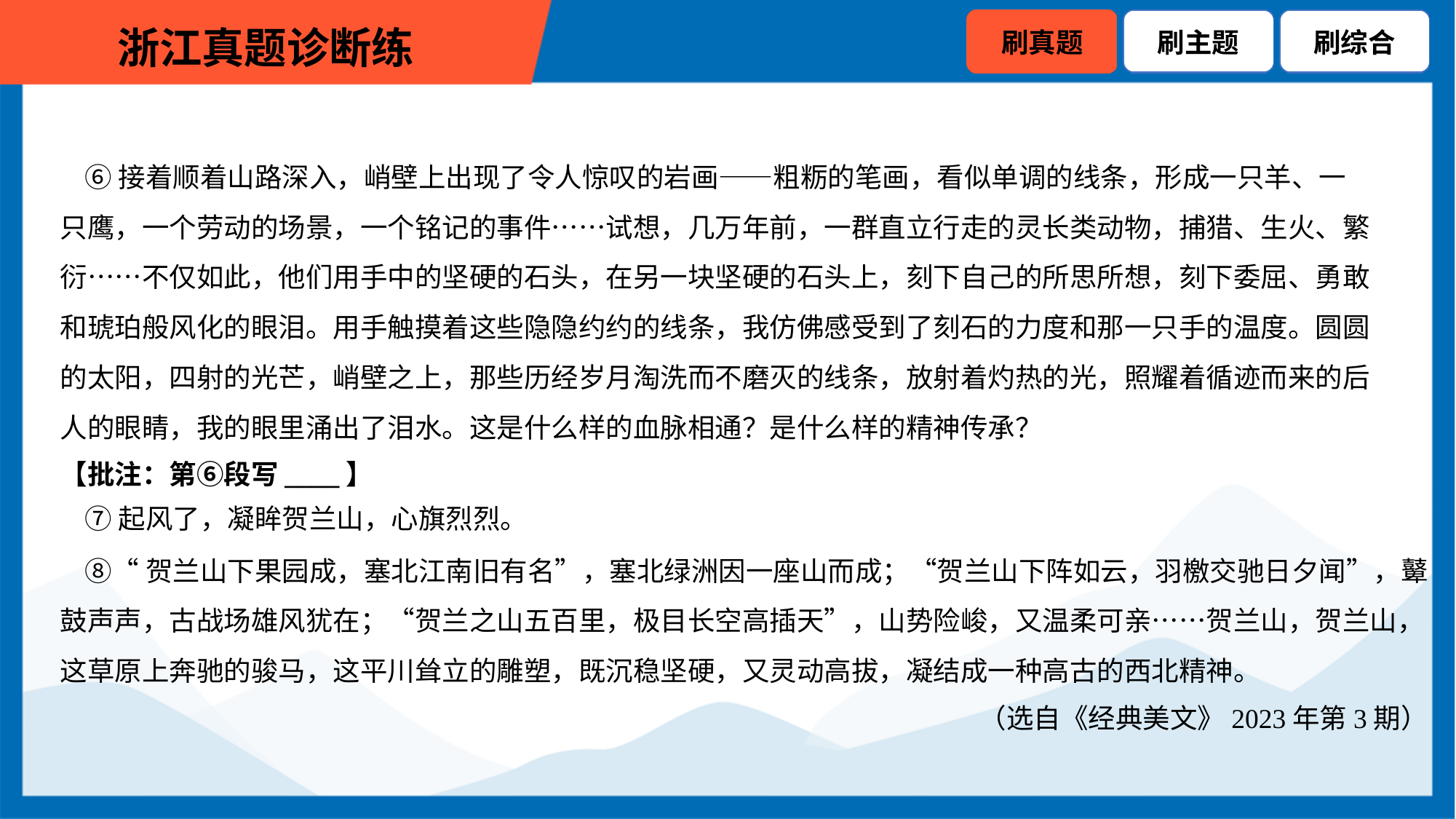

⑥接着顺着山路深入，峭壁上出现了令人惊叹的岩画——粗粝的笔画，看似单调的线条，形成一只羊、一
只鹰，一个劳动的场景，一个铭记的事件……试想，几万年前，一群直立行走的灵长类动物，捕猎、生火、繁
衍……不仅如此，他们用手中的坚硬的石头，在另一块坚硬的石头上，刻下自己的所思所想，刻下委屈、勇敢
和琥珀般风化的眼泪。用手触摸着这些隐隐约约的线条，我仿佛感受到了刻石的力度和那一只手的温度。圆圆
的太阳，四射的光芒，峭壁之上，那些历经岁月淘洗而不磨灭的线条，放射着灼热的光，照耀着循迹而来的后
人的眼睛，我的眼里涌出了泪水。这是什么样的血脉相通？是什么样的精神传承？
【批注：第⑥段写____】
    ⑦起风了，凝眸贺兰山，心旗烈烈。
    ⑧“贺兰山下果园成，塞北江南旧有名”，塞北绿洲因一座山而成；“贺兰山下阵如云，羽檄交驰日夕闻”，鼙
鼓声声，古战场雄风犹在；“贺兰之山五百里，极目长空高插天”，山势险峻，又温柔可亲……贺兰山，贺兰山，
这草原上奔驰的骏马，这平川耸立的雕塑，既沉稳坚硬，又灵动高拔，凝结成一种高古的西北精神。
（选自《经典美文》2023年第3期）